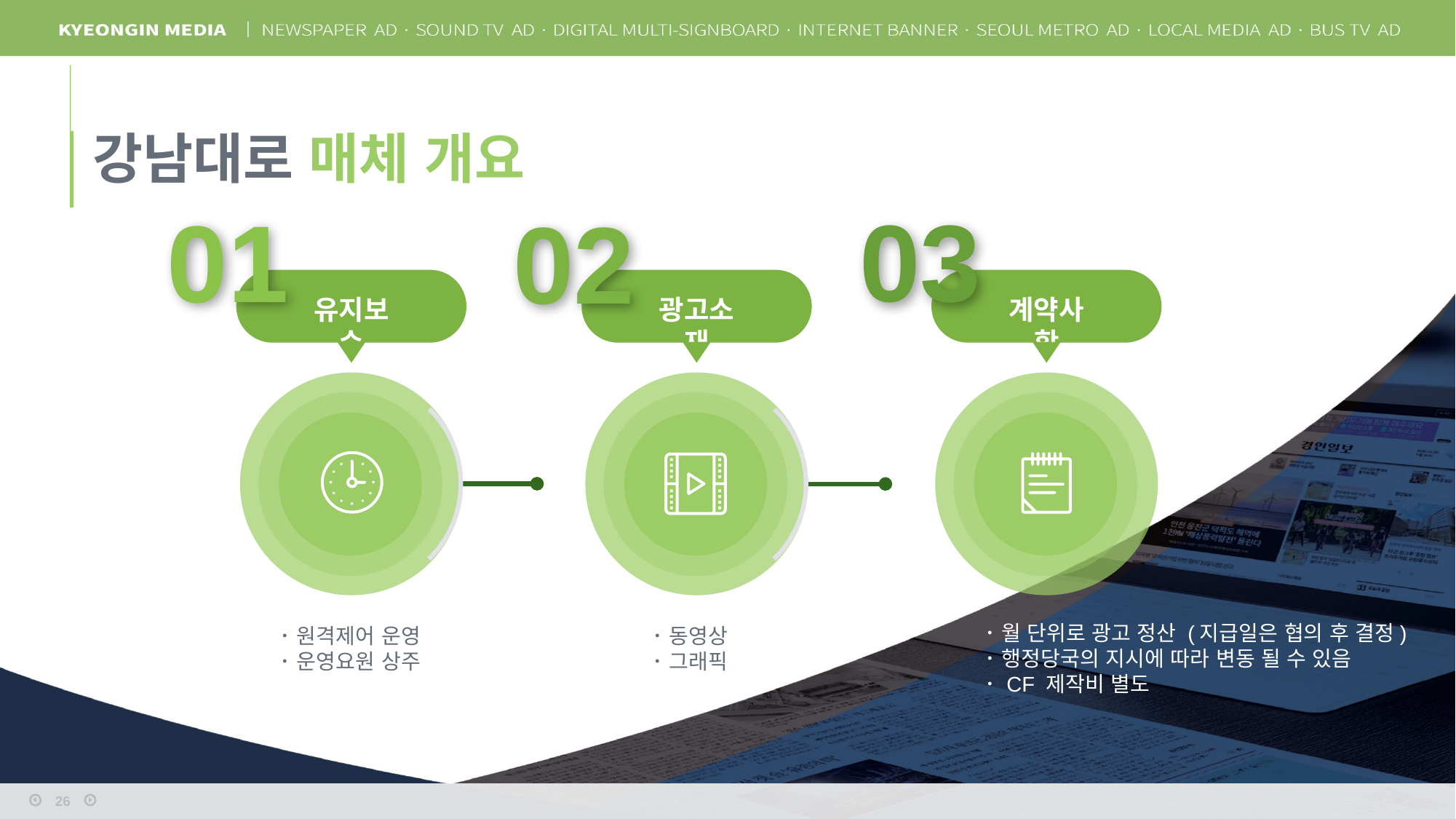

강남대로 매체 개요
03
01
02

유지보수
광고소재
계약사항

･ 월 단위로 광고 정산 (지급일은 협의 후 결정)
･ 행정당국의 지시에 따라 변동 될 수 있음
･ CF 제작비 별도
･ 원격제어 운영
･ 운영요원 상주
･ 동영상
･ 그래픽

26